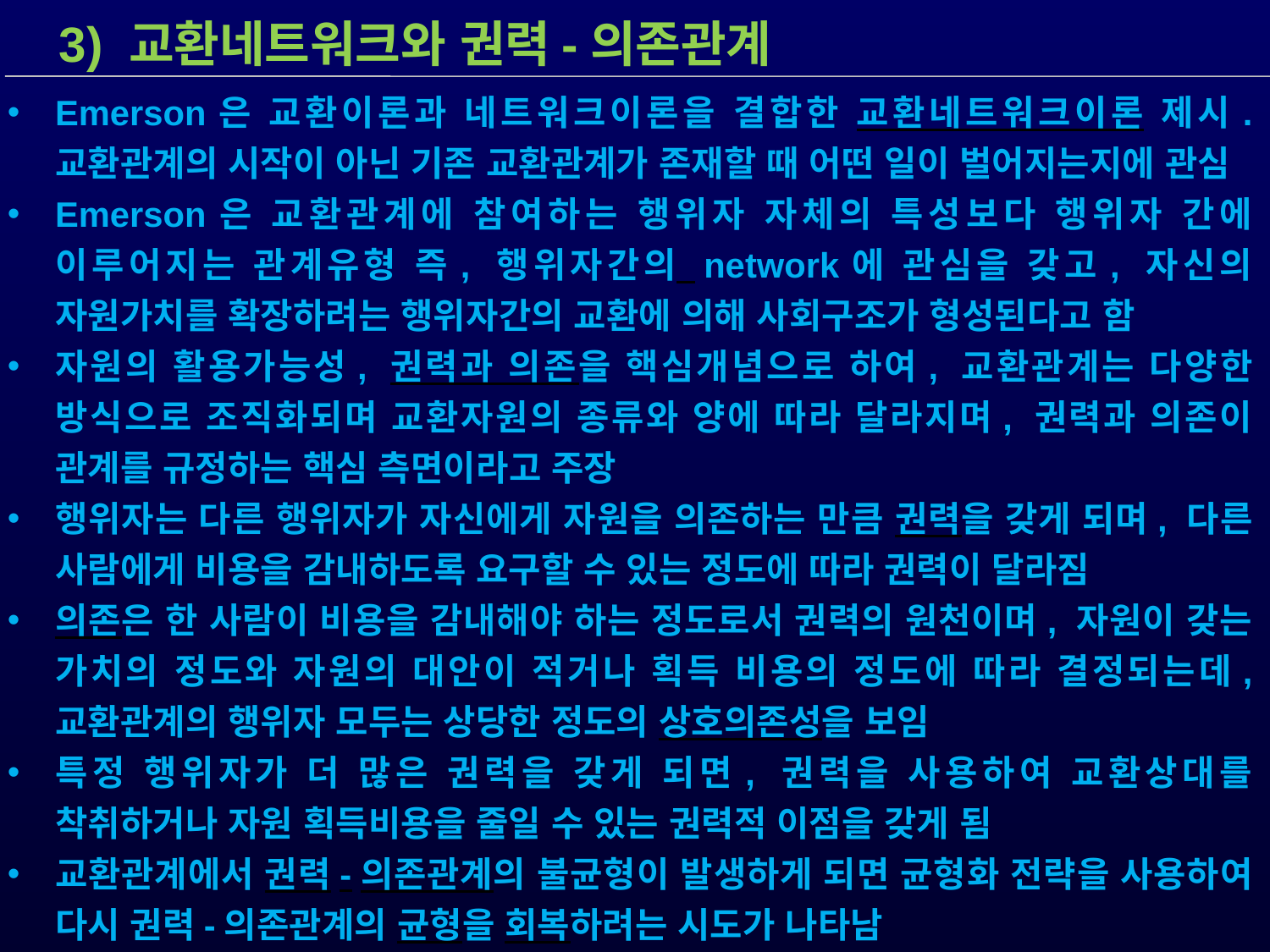

3) 교환네트워크와 권력-의존관계
Emerson은 교환이론과 네트워크이론을 결합한 교환네트워크이론 제시. 교환관계의 시작이 아닌 기존 교환관계가 존재할 때 어떤 일이 벌어지는지에 관심
Emerson은 교환관계에 참여하는 행위자 자체의 특성보다 행위자 간에 이루어지는 관계유형 즉, 행위자간의 network에 관심을 갖고, 자신의 자원가치를 확장하려는 행위자간의 교환에 의해 사회구조가 형성된다고 함
자원의 활용가능성, 권력과 의존을 핵심개념으로 하여, 교환관계는 다양한 방식으로 조직화되며 교환자원의 종류와 양에 따라 달라지며, 권력과 의존이 관계를 규정하는 핵심 측면이라고 주장
행위자는 다른 행위자가 자신에게 자원을 의존하는 만큼 권력을 갖게 되며, 다른 사람에게 비용을 감내하도록 요구할 수 있는 정도에 따라 권력이 달라짐
의존은 한 사람이 비용을 감내해야 하는 정도로서 권력의 원천이며, 자원이 갖는 가치의 정도와 자원의 대안이 적거나 획득 비용의 정도에 따라 결정되는데, 교환관계의 행위자 모두는 상당한 정도의 상호의존성을 보임
특정 행위자가 더 많은 권력을 갖게 되면, 권력을 사용하여 교환상대를 착취하거나 자원 획득비용을 줄일 수 있는 권력적 이점을 갖게 됨
교환관계에서 권력-의존관계의 불균형이 발생하게 되면 균형화 전략을 사용하여 다시 권력-의존관계의 균형을 회복하려는 시도가 나타남